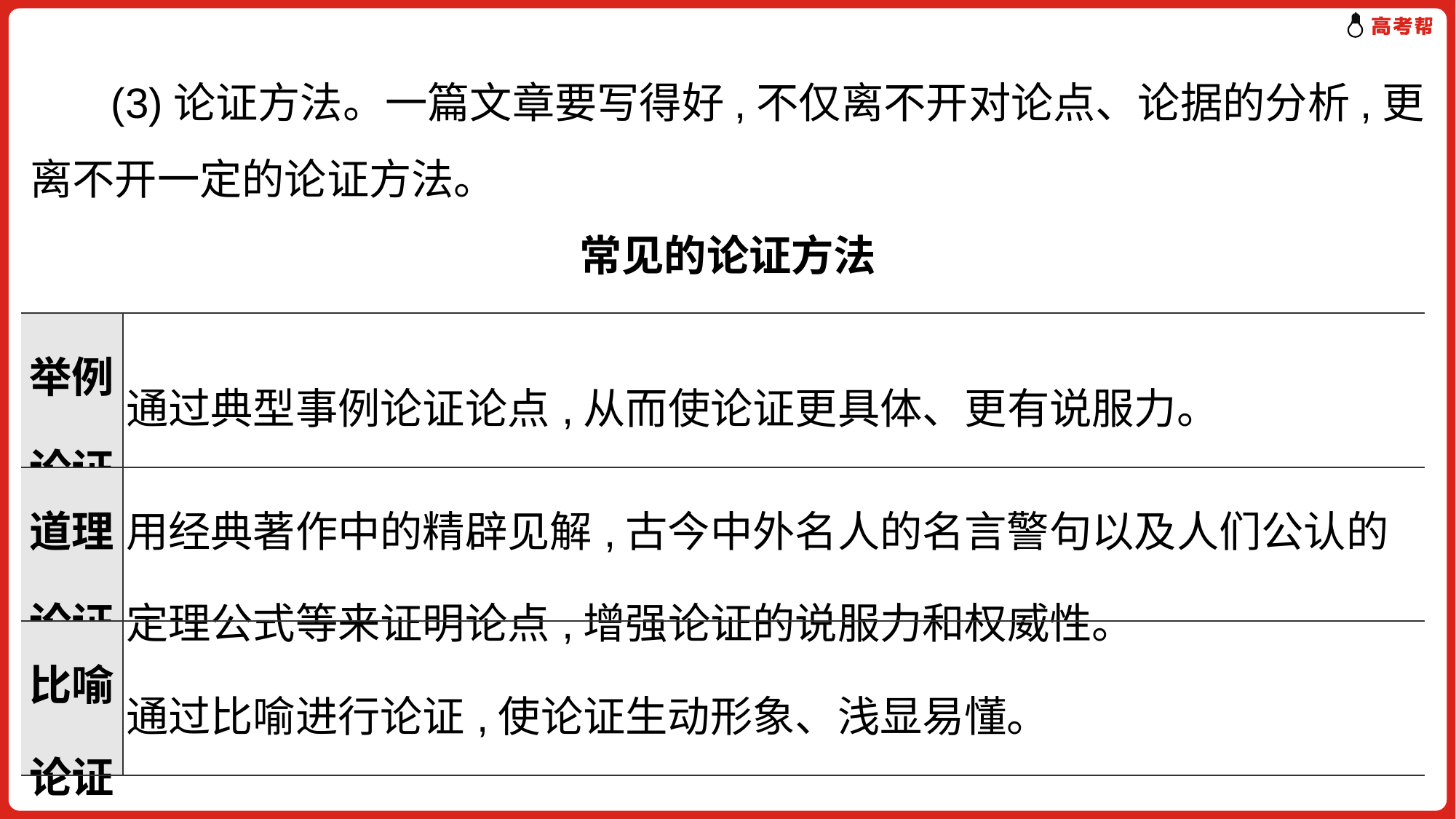

(3)论证方法。一篇文章要写得好,不仅离不开对论点、论据的分析,更离不开一定的论证方法。
常见的论证方法
| 举例论证 | 通过典型事例论证论点,从而使论证更具体、更有说服力。 |
| --- | --- |
| 道理论证 | 用经典著作中的精辟见解,古今中外名人的名言警句以及人们公认的定理公式等来证明论点,增强论证的说服力和权威性。 |
| 比喻论证 | 通过比喻进行论证,使论证生动形象、浅显易懂。 |